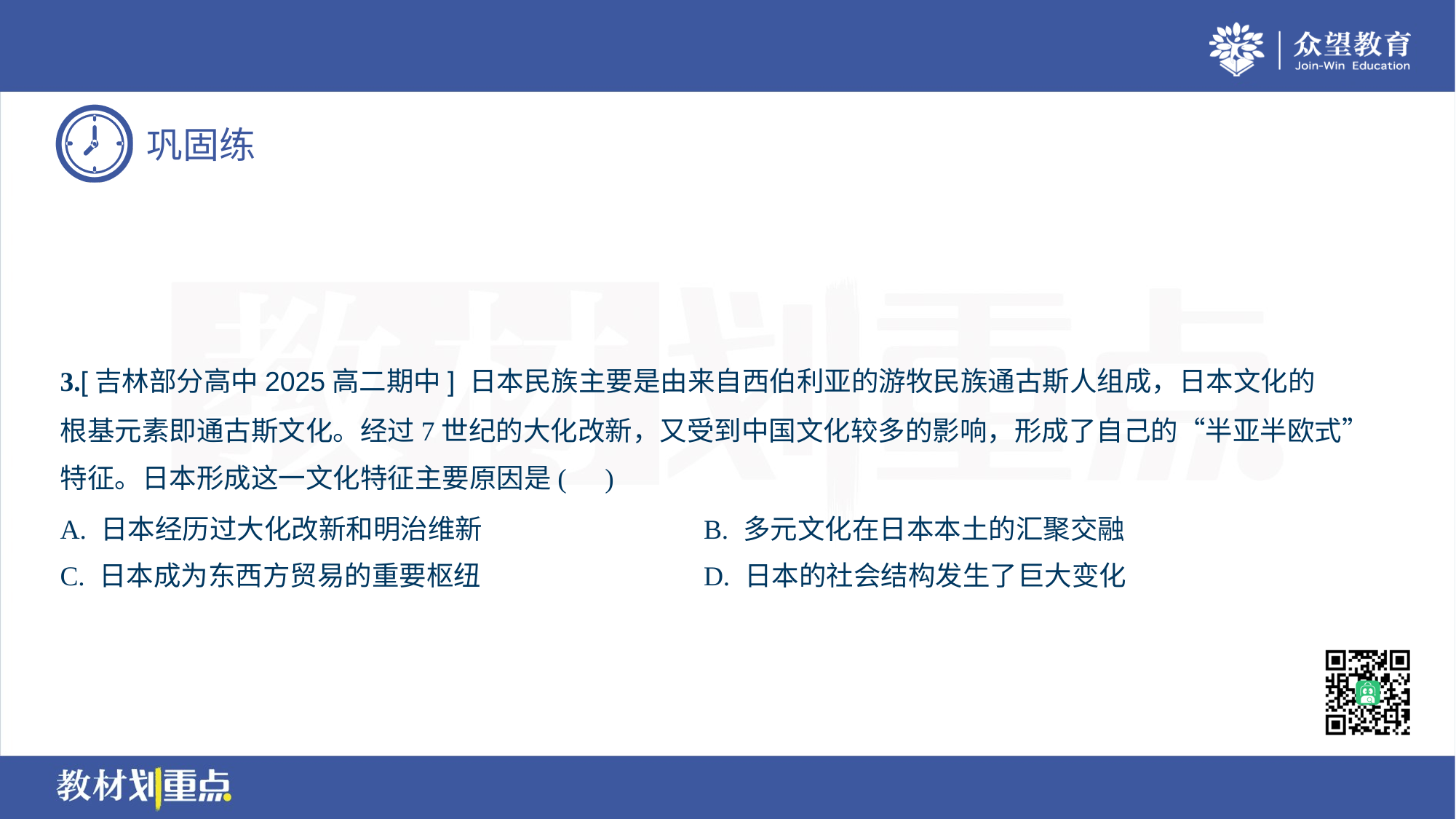

3.[吉林部分高中2025高二期中] 日本民族主要是由来自西伯利亚的游牧民族通古斯人组成，日本文化的
根基元素即通古斯文化。经过7世纪的大化改新，又受到中国文化较多的影响，形成了自己的“半亚半欧式”
特征。日本形成这一文化特征主要原因是(     )
A. 日本经历过大化改新和明治维新	B. 多元文化在日本本土的汇聚交融
C. 日本成为东西方贸易的重要枢纽	D. 日本的社会结构发生了巨大变化